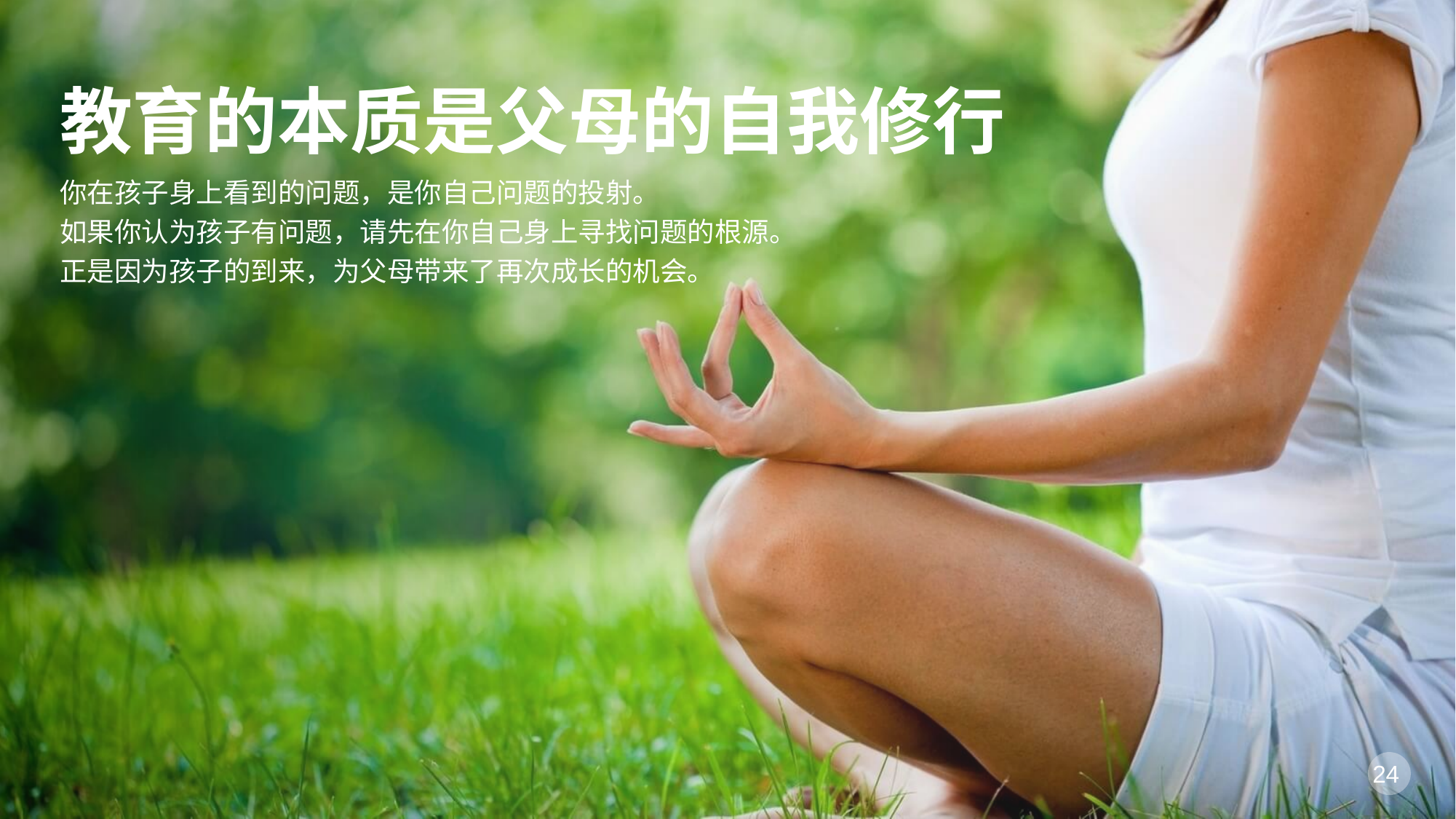

教育的本质是父母的自我修行
你在孩子身上看到的问题，是你自己问题的投射。
如果你认为孩子有问题，请先在你自己身上寻找问题的根源。
正是因为孩子的到来，为父母带来了再次成长的机会。